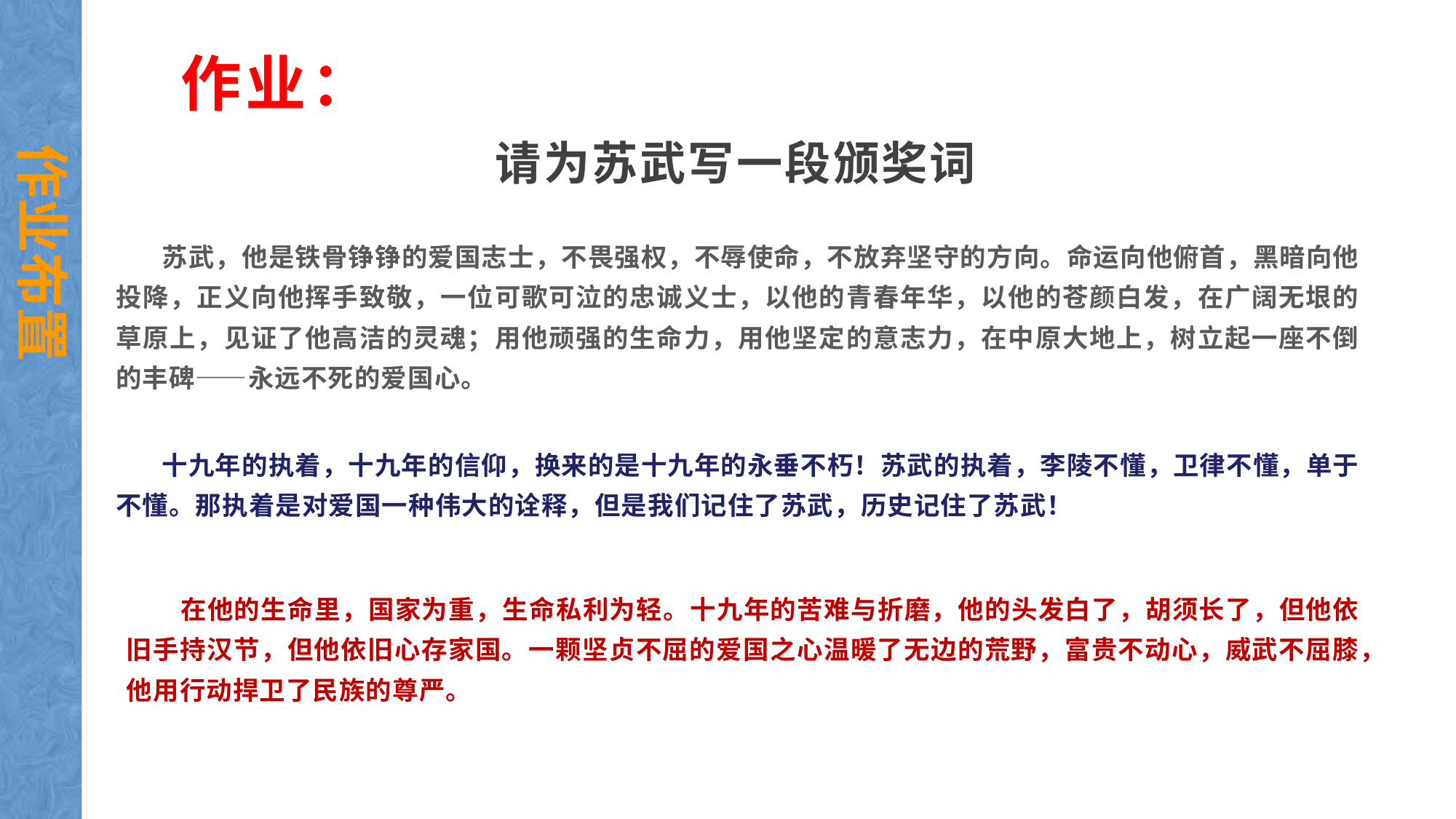

作业：
请为苏武写一段颁奖词
作业布置
      苏武，他是铁骨铮铮的爱国志士，不畏强权，不辱使命，不放弃坚守的方向。命运向他俯首，黑暗向他投降，正义向他挥手致敬，一位可歌可泣的忠诚义士，以他的青春年华，以他的苍颜白发，在广阔无垠的草原上，见证了他高洁的灵魂；用他顽强的生命力，用他坚定的意志力，在中原大地上，树立起一座不倒的丰碑——永远不死的爱国心。

      十九年的执着，十九年的信仰，换来的是十九年的永垂不朽！苏武的执着，李陵不懂，卫律不懂，单于不懂。那执着是对爱国一种伟大的诠释，但是我们记住了苏武，历史记住了苏武！
       在他的生命里，国家为重，生命私利为轻。十九年的苦难与折磨，他的头发白了，胡须长了，但他依旧手持汉节，但他依旧心存家国。一颗坚贞不屈的爱国之心温暖了无边的荒野，富贵不动心，威武不屈膝，他用行动捍卫了民族的尊严。